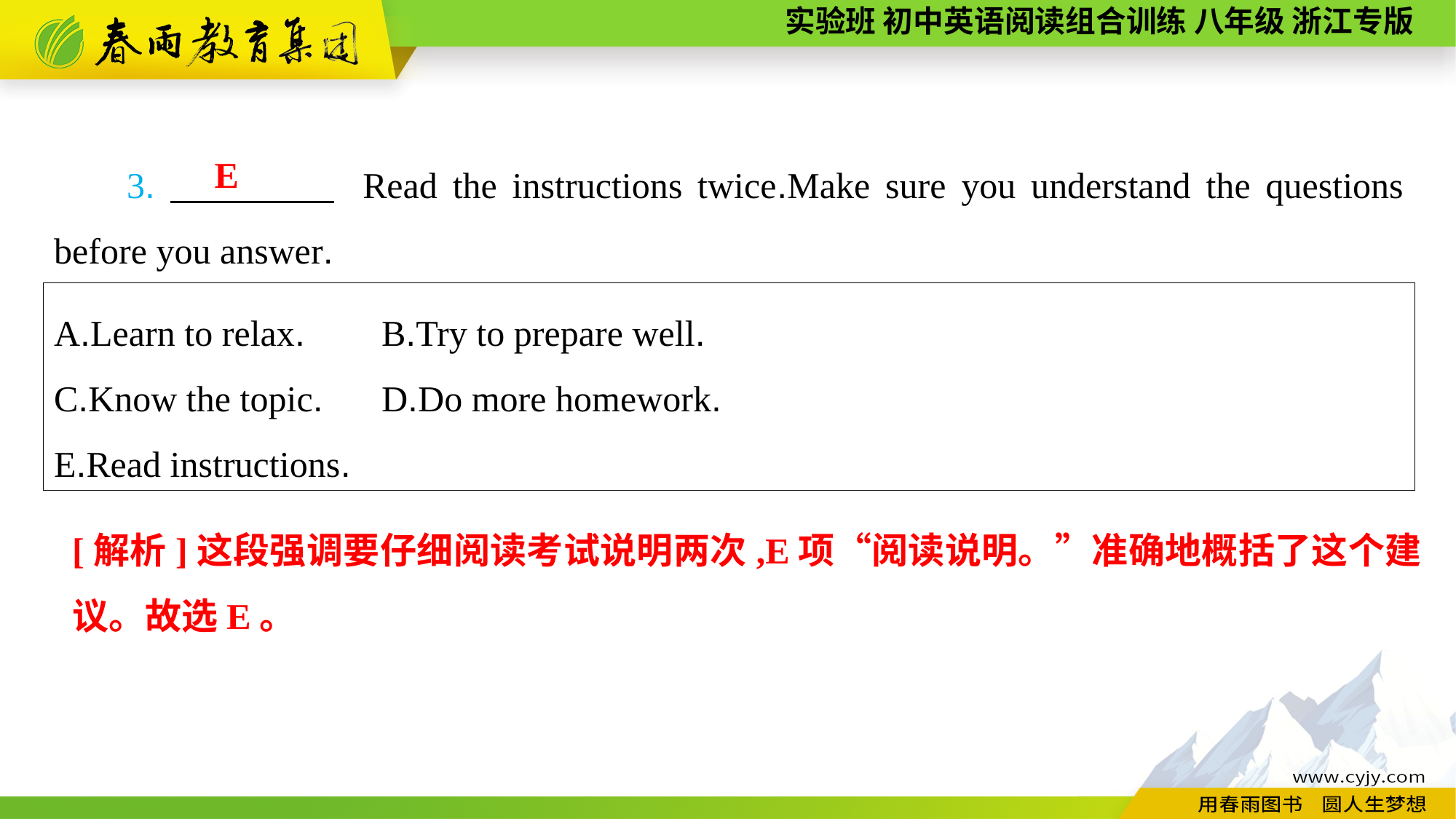

3.　　　　 Read the instructions twice.Make sure you understand the questions before you answer.
E
A.Learn to relax.	B.Try to prepare well.
C.Know the topic.	D.Do more homework.
E.Read instructions.
[解析]这段强调要仔细阅读考试说明两次,E项“阅读说明。”准确地概括了这个建议。故选E。